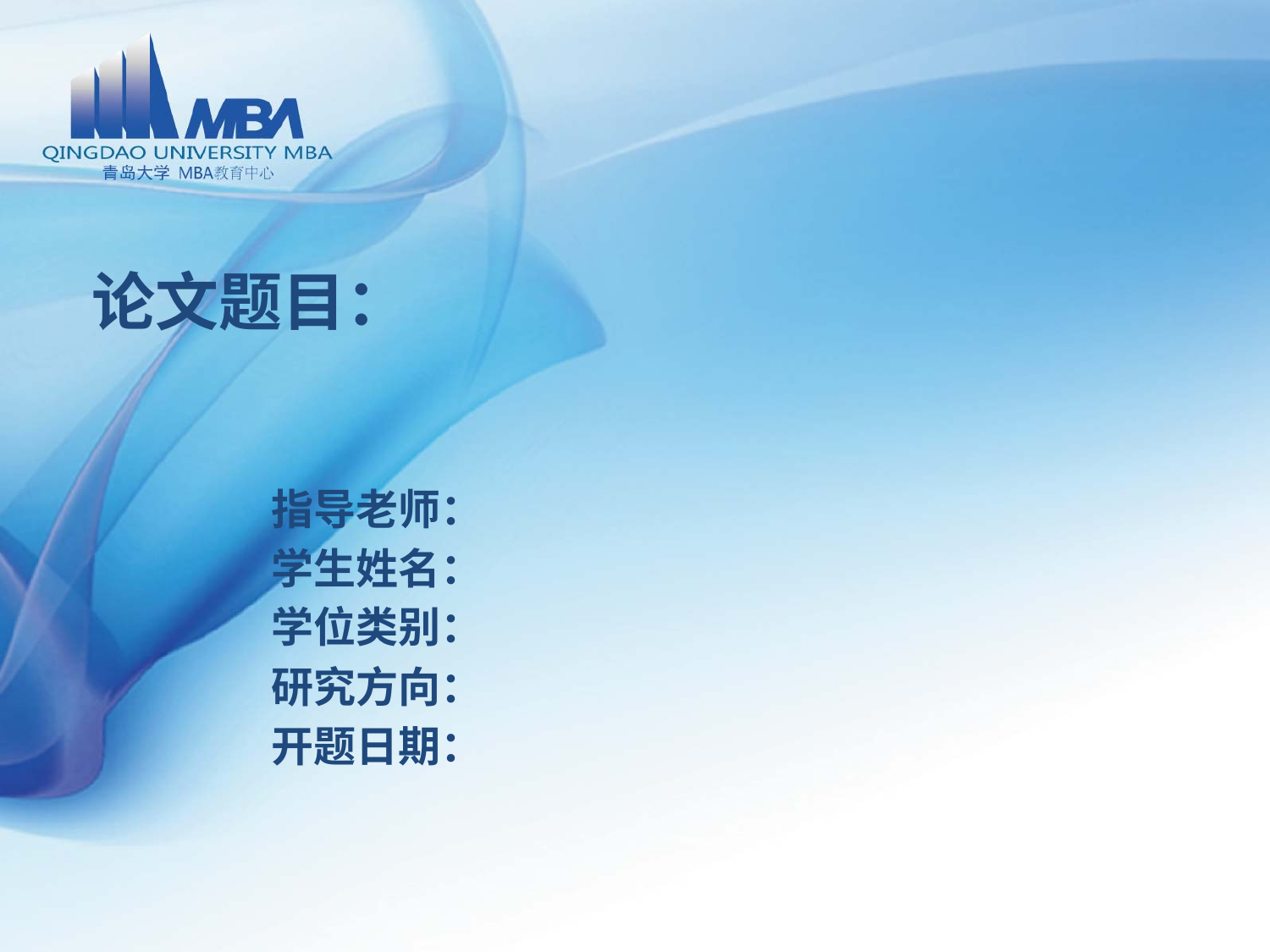

# 论文题目：
指导老师：
学生姓名：
学位类别：
研究方向：
开题日期：